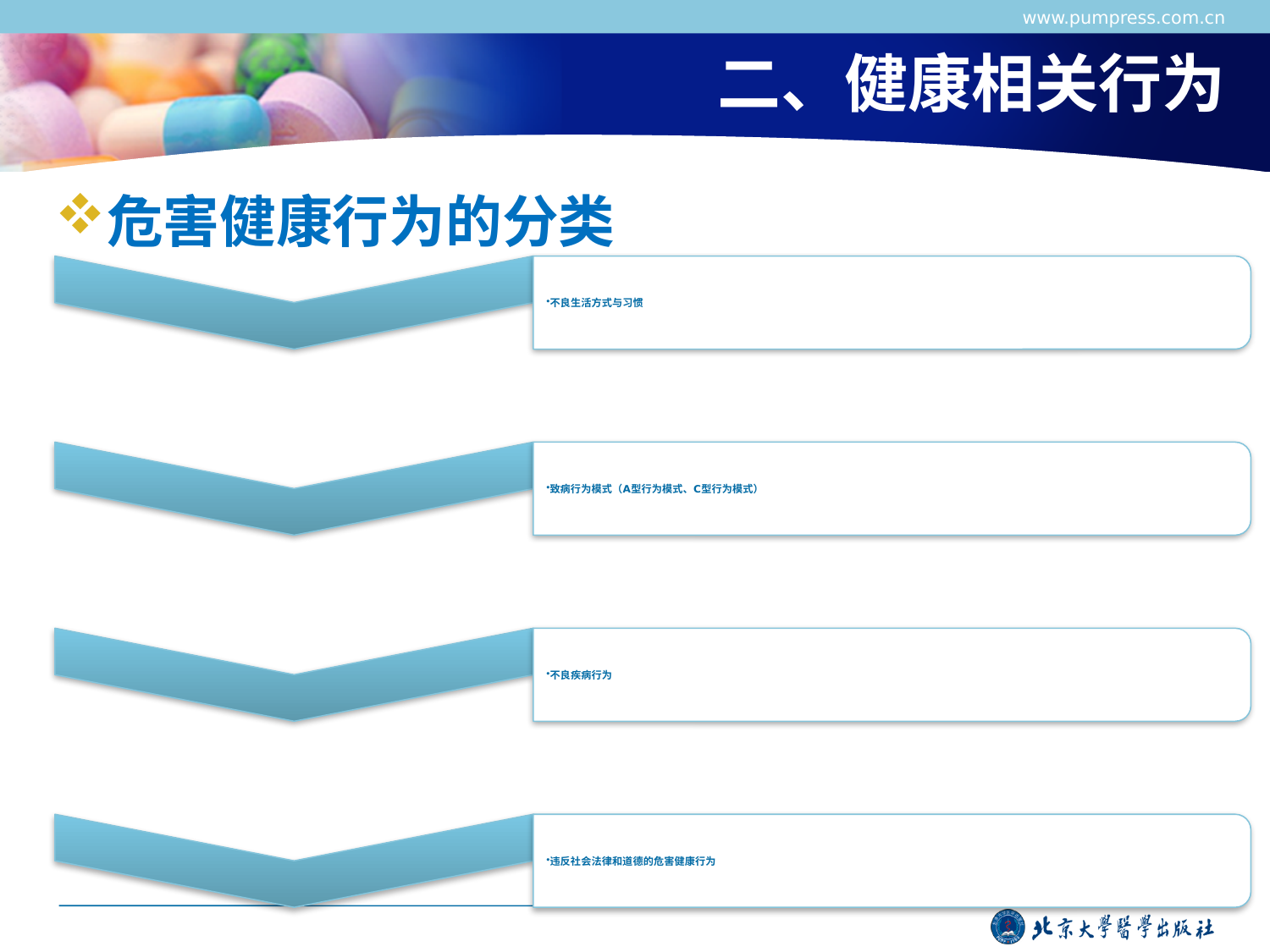

www.pumpress.com.cn
# 二、健康相关行为
危害健康行为的分类
不良生活方式与习惯
致病行为模式（A型行为模式、C型行为模式）
不良疾病行为
违反社会法律和道德的危害健康行为